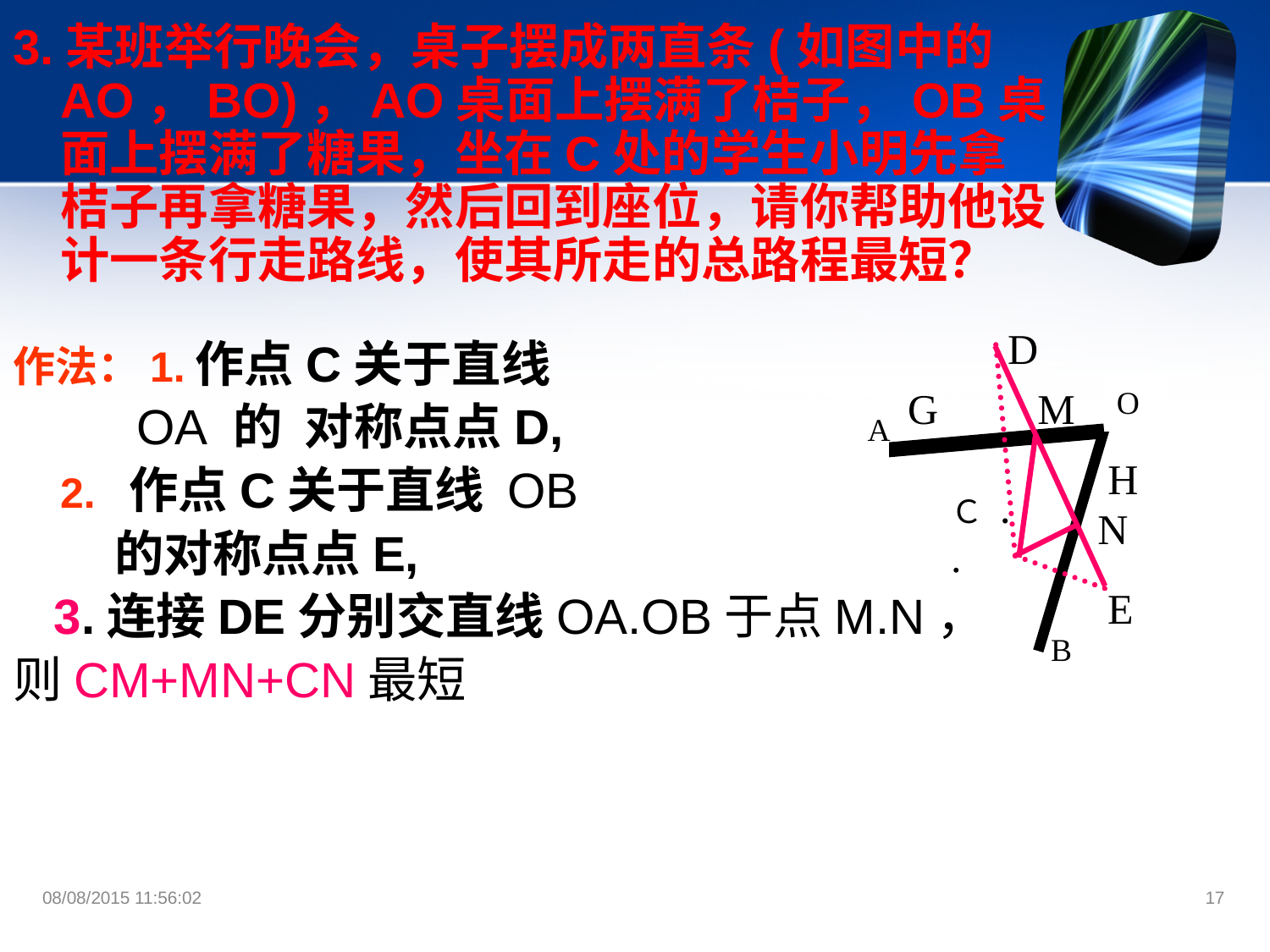

3.某班举行晚会，桌子摆成两直条(如图中的AO，BO)，AO桌面上摆满了桔子，OB桌面上摆满了糖果，坐在C处的学生小明先拿桔子再拿糖果，然后回到座位，请你帮助他设计一条行走路线，使其所走的总路程最短？

作法：1.作点C关于直线
         OA 的  对称点点D,
    2.  作点C关于直线 OB
        的对称点点E,
   3.连接DE分别交直线OA.OB于点M.N，
则CM+MN+CN最短

D

G
M
O
A

H
Ｃ. .
N

E
B
# 08/08/2015 11:56:02

17